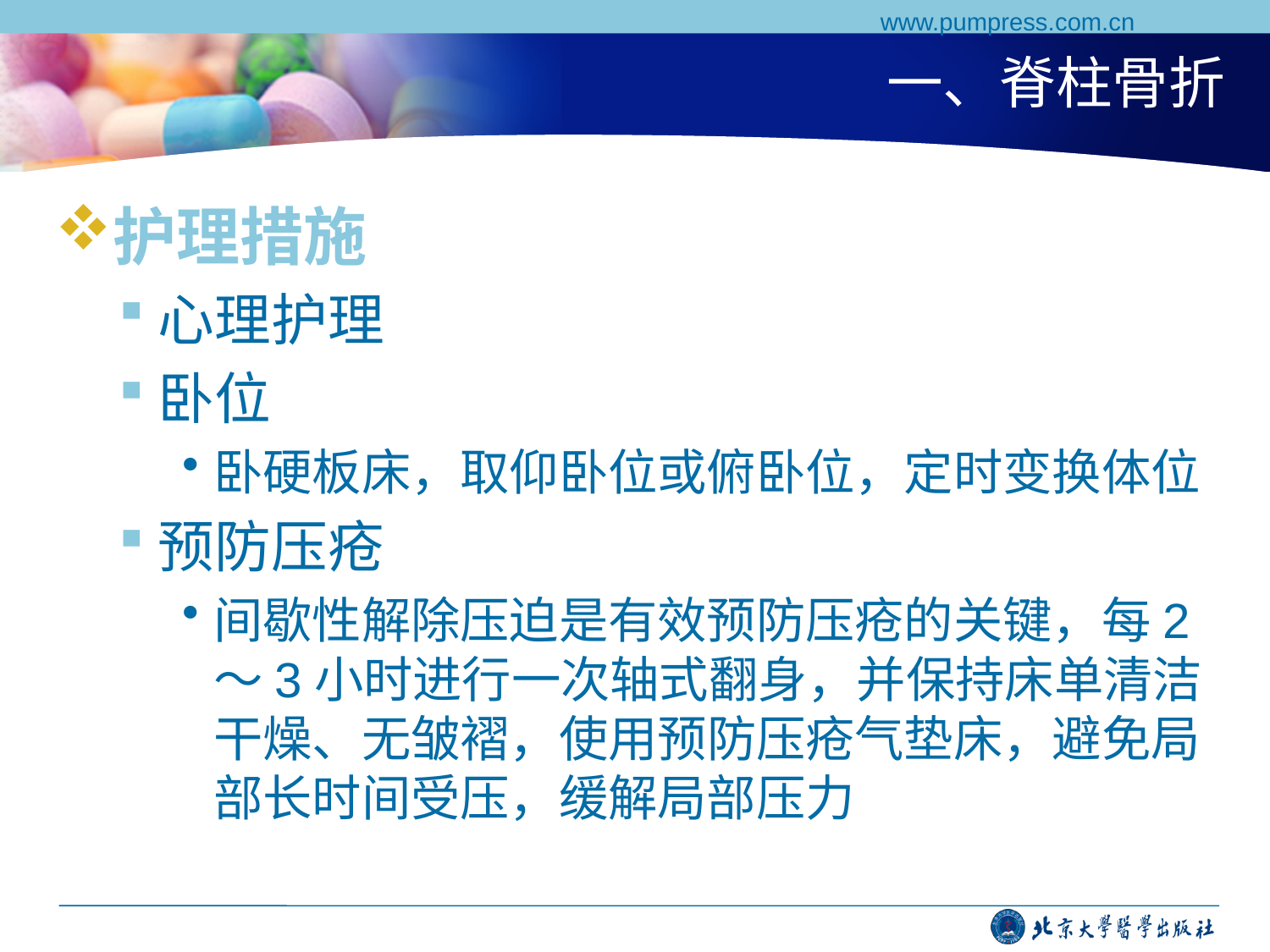

www.pumpress.com.cn
# 一、脊柱骨折
护理措施
心理护理
卧位
卧硬板床，取仰卧位或俯卧位，定时变换体位
预防压疮
间歇性解除压迫是有效预防压疮的关键，每2～3小时进行一次轴式翻身，并保持床单清洁干燥、无皱褶，使用预防压疮气垫床，避免局部长时间受压，缓解局部压力